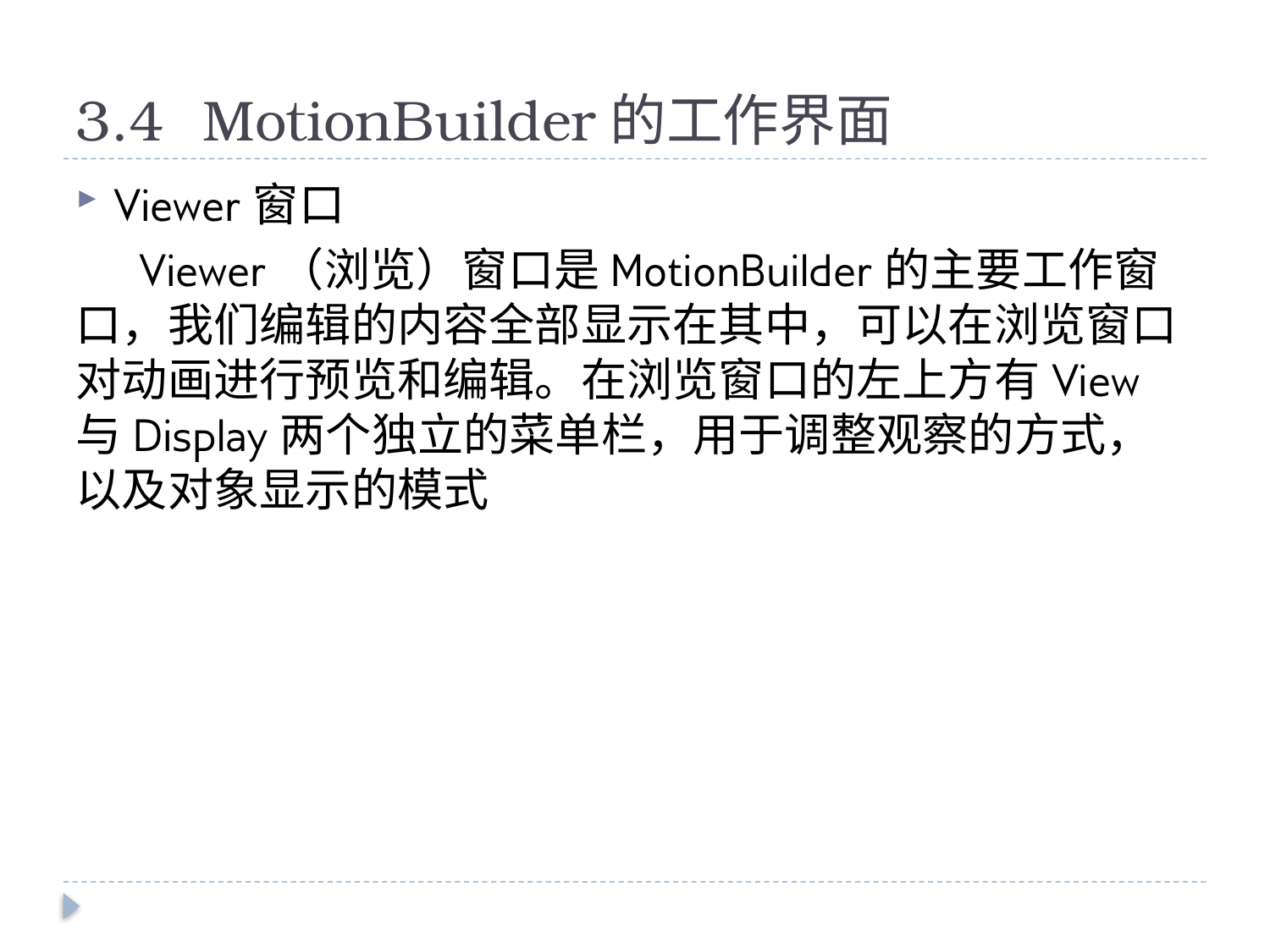

# 3.4	MotionBuilder的工作界面
Viewer窗口
Viewer（浏览）窗口是MotionBuilder的主要工作窗口，我们编辑的内容全部显示在其中，可以在浏览窗口对动画进行预览和编辑。在浏览窗口的左上方有View与Display两个独立的菜单栏，用于调整观察的方式，以及对象显示的模式